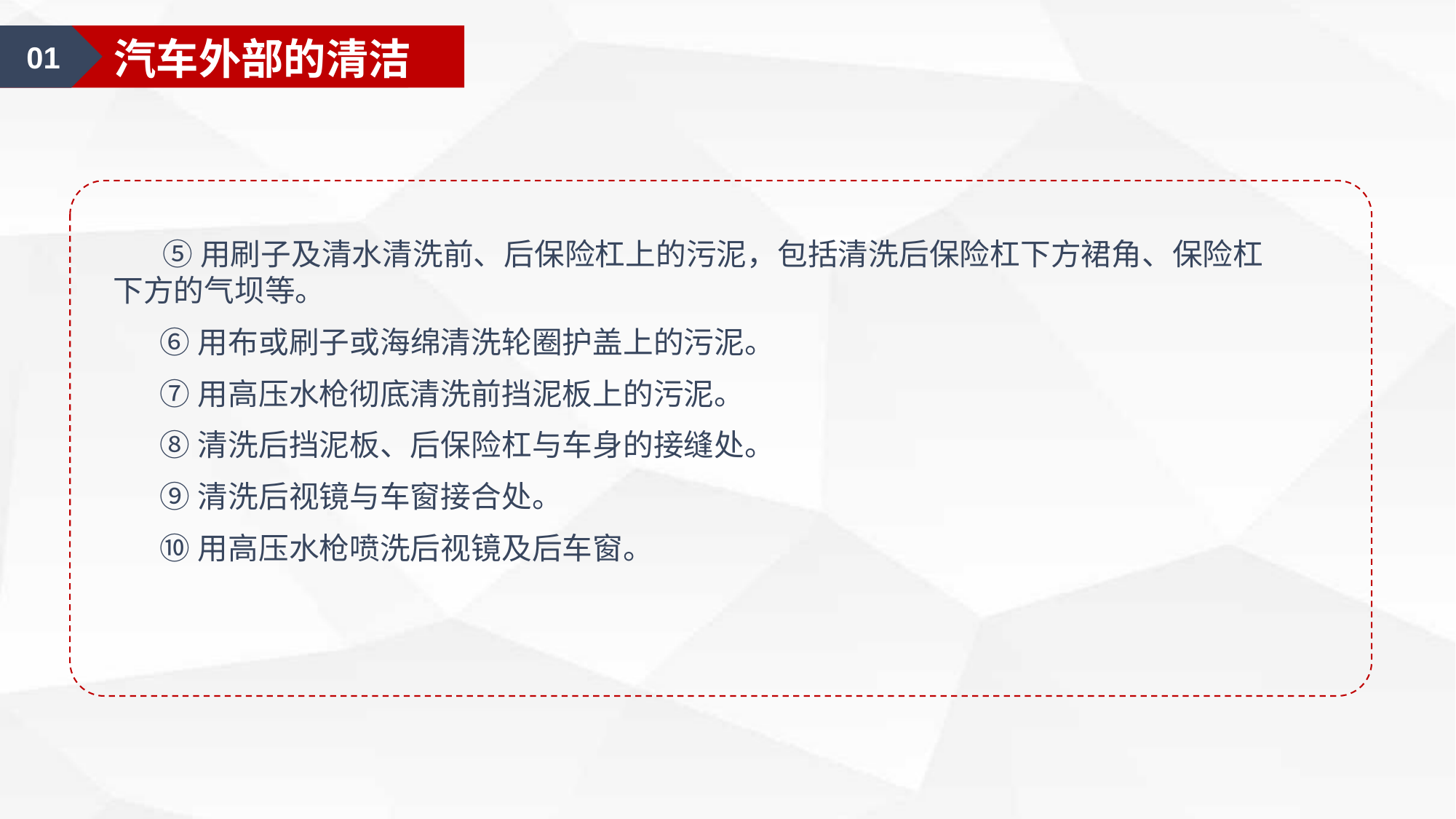

01
汽车美容认知

01
汽车外部的清洁

        ⑤用刷子及清水清洗前、后保险杠上的污泥，包括清洗后保险杠下方裙角、保险杠下方的气坝等。
       ⑥用布或刷子或海绵清洗轮圈护盖上的污泥。
       ⑦用高压水枪彻底清洗前挡泥板上的污泥。
       ⑧清洗后挡泥板、后保险杠与车身的接缝处。
       ⑨清洗后视镜与车窗接合处。
       ⑩用高压水枪喷洗后视镜及后车窗。